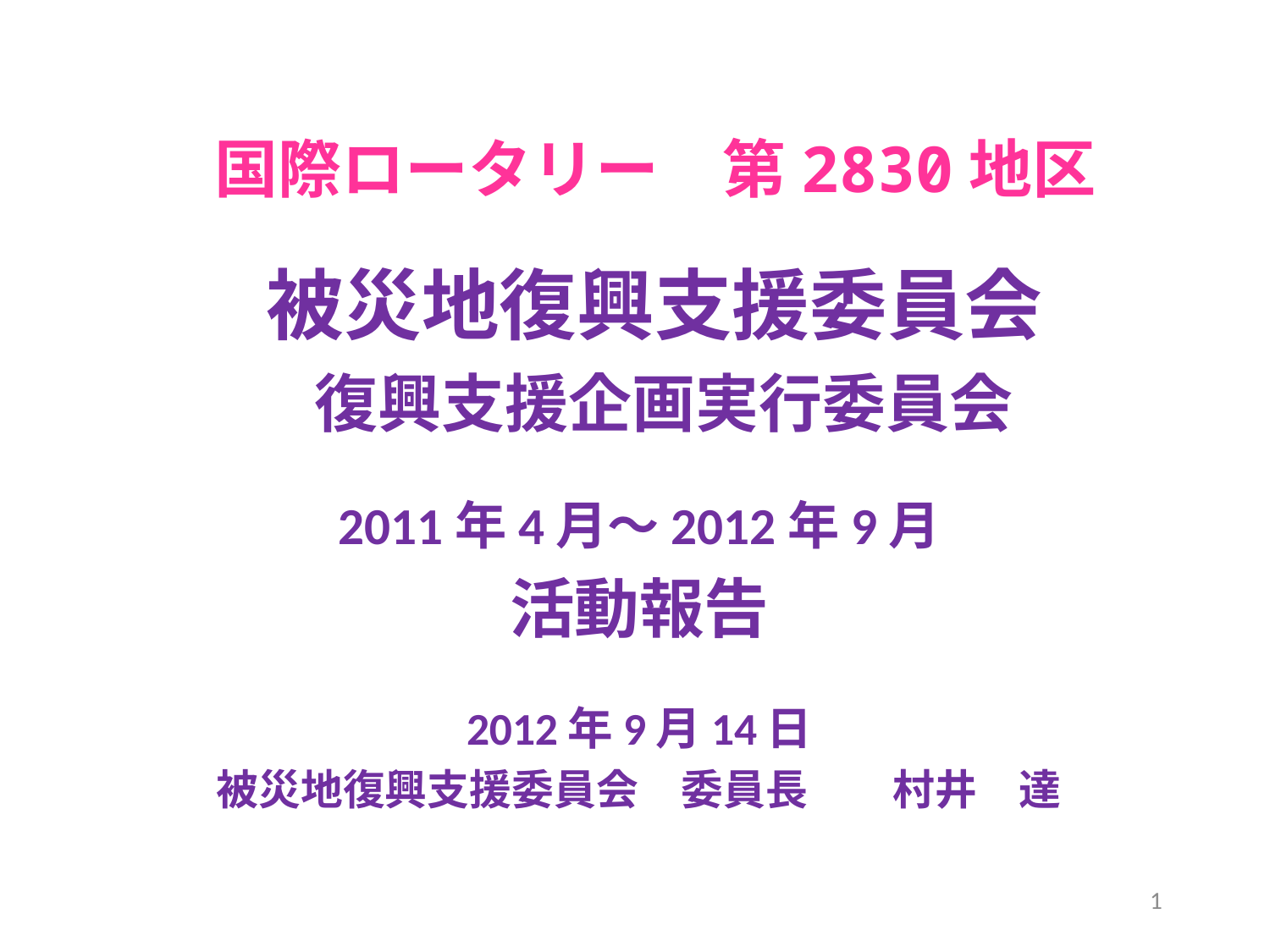

# 国際ロータリー　第2830地区 被災地復興支援委員会 復興支援企画実行委員会
2011年4月～2012年9月
活動報告

2012年9月14日
被災地復興支援委員会　委員長　　村井　達
1